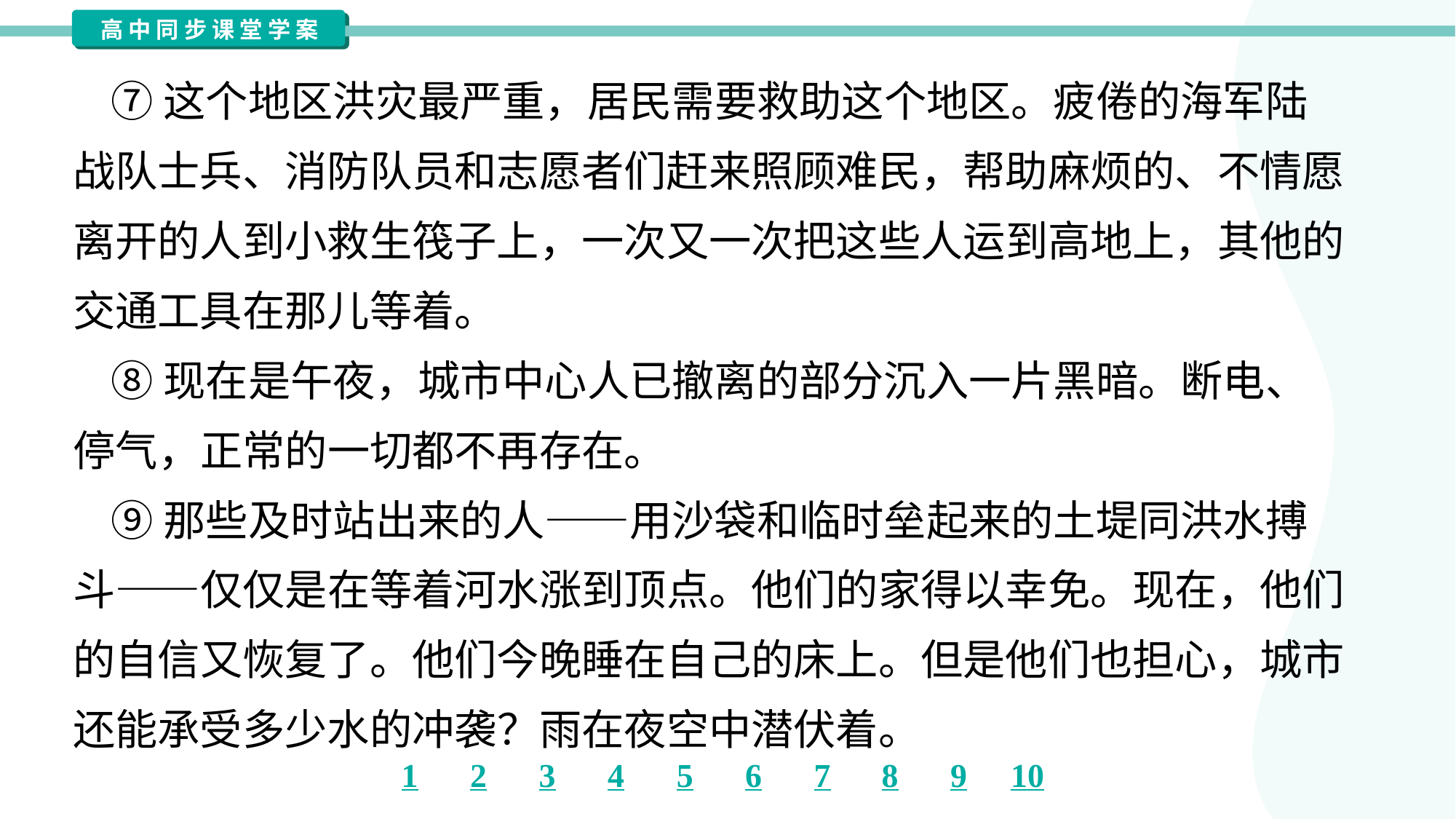

⑦这个地区洪灾最严重，居民需要救助这个地区。疲倦的海军陆
战队士兵、消防队员和志愿者们赶来照顾难民，帮助麻烦的、不情愿
离开的人到小救生筏子上，一次又一次把这些人运到高地上，其他的
交通工具在那儿等着。
    ⑧现在是午夜，城市中心人已撤离的部分沉入一片黑暗。断电、
停气，正常的一切都不再存在。
    ⑨那些及时站出来的人——用沙袋和临时垒起来的土堤同洪水搏
斗——仅仅是在等着河水涨到顶点。他们的家得以幸免。现在，他们
的自信又恢复了。他们今晚睡在自己的床上。但是他们也担心，城市
还能承受多少水的冲袭？雨在夜空中潜伏着。